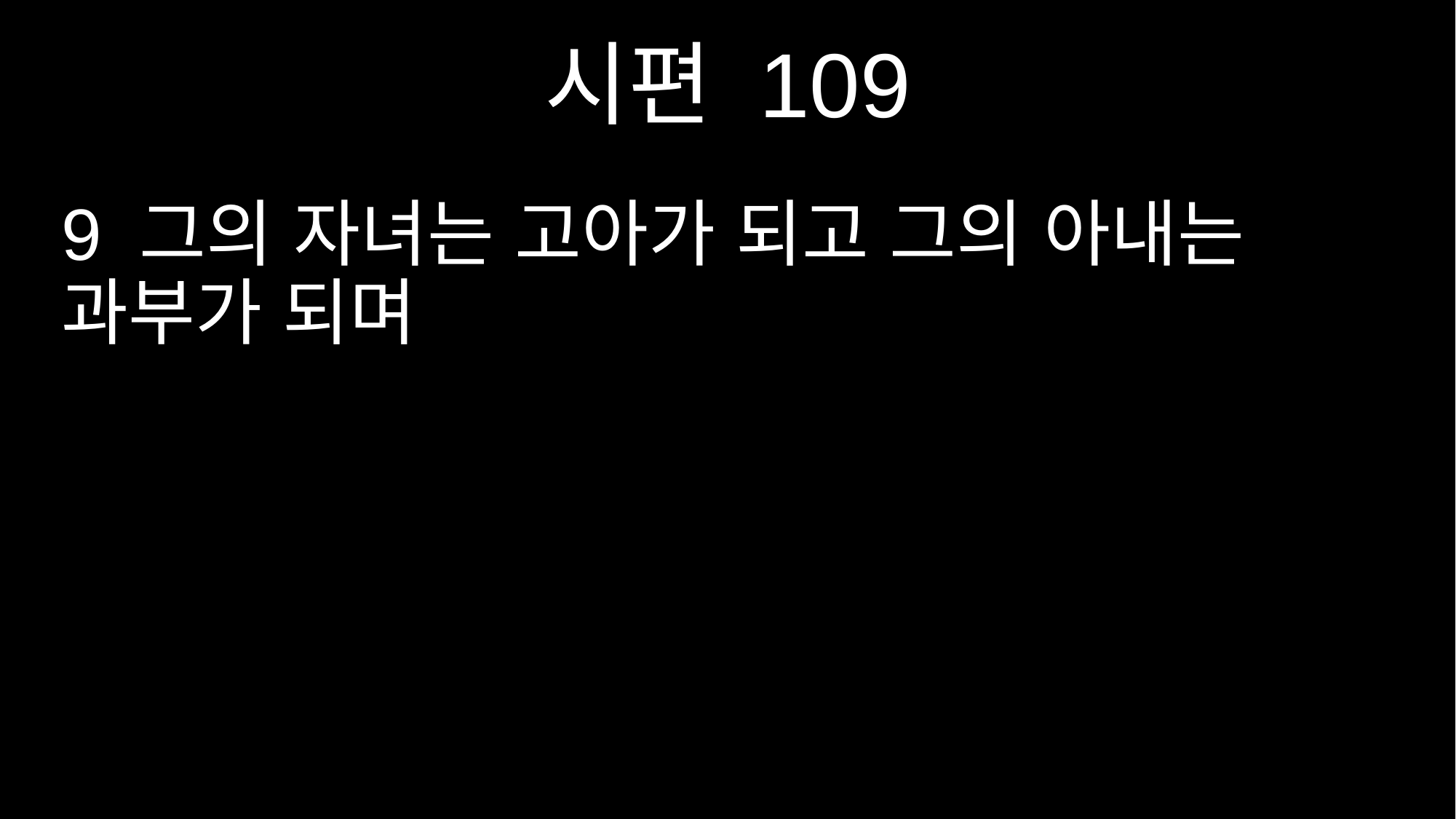

시편 109
9 그의 자녀는 고아가 되고 그의 아내는 과부가 되며